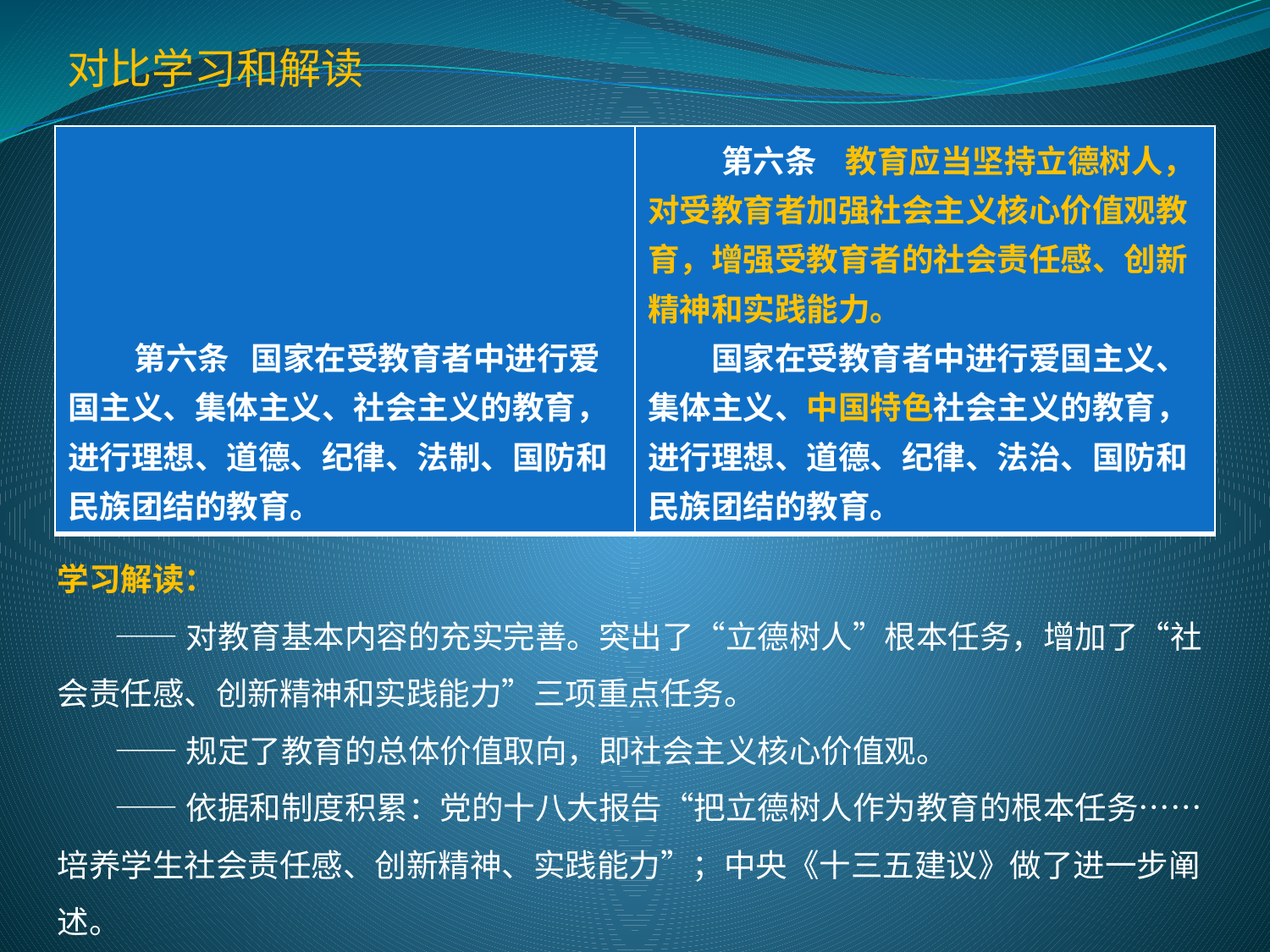

对比学习和解读
| 第六条 国家在受教育者中进行爱国主义、集体主义、社会主义的教育，进行理想、道德、纪律、法制、国防和民族团结的教育。 | 第六条 教育应当坚持立德树人，对受教育者加强社会主义核心价值观教育，增强受教育者的社会责任感、创新精神和实践能力。 　　国家在受教育者中进行爱国主义、集体主义、中国特色社会主义的教育，进行理想、道德、纪律、法治、国防和民族团结的教育。 |
| --- | --- |

学习解读：
        ——对教育基本内容的充实完善。突出了“立德树人”根本任务，增加了“社会责任感、创新精神和实践能力”三项重点任务。
        ——规定了教育的总体价值取向，即社会主义核心价值观。
        ——依据和制度积累：党的十八大报告“把立德树人作为教育的根本任务……培养学生社会责任感、创新精神、实践能力”；中央《十三五建议》做了进一步阐述。